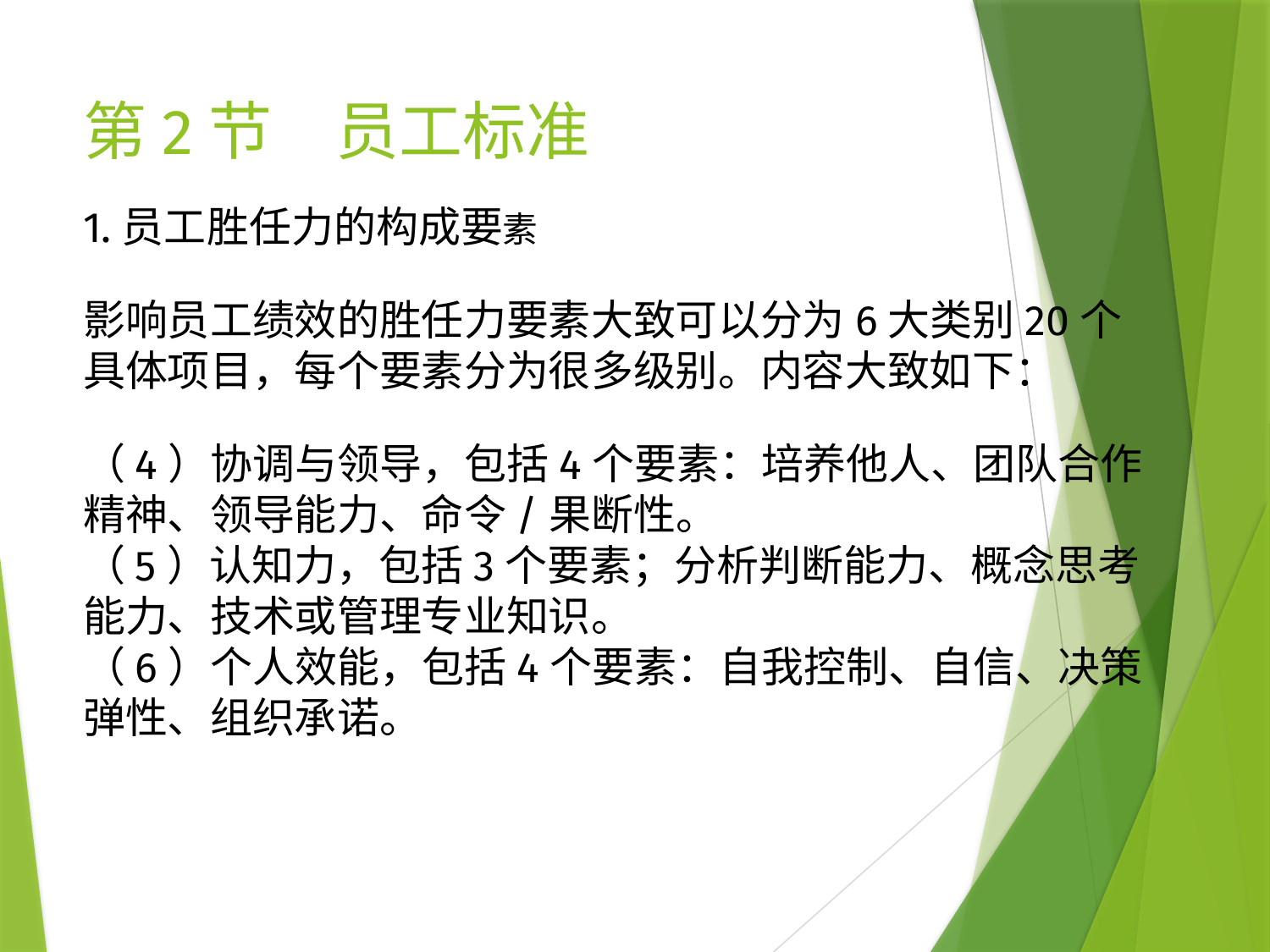

# 第2节　员工标准
1.员工胜任力的构成要素

影响员工绩效的胜任力要素大致可以分为6大类别20个具体项目，每个要素分为很多级别。内容大致如下：

（4）协调与领导，包括4个要素：培养他人、团队合作精神、领导能力、命令/果断性。
（5）认知力，包括3个要素；分析判断能力、概念思考能力、技术或管理专业知识。
（6）个人效能，包括4个要素：自我控制、自信、决策弹性、组织承诺。